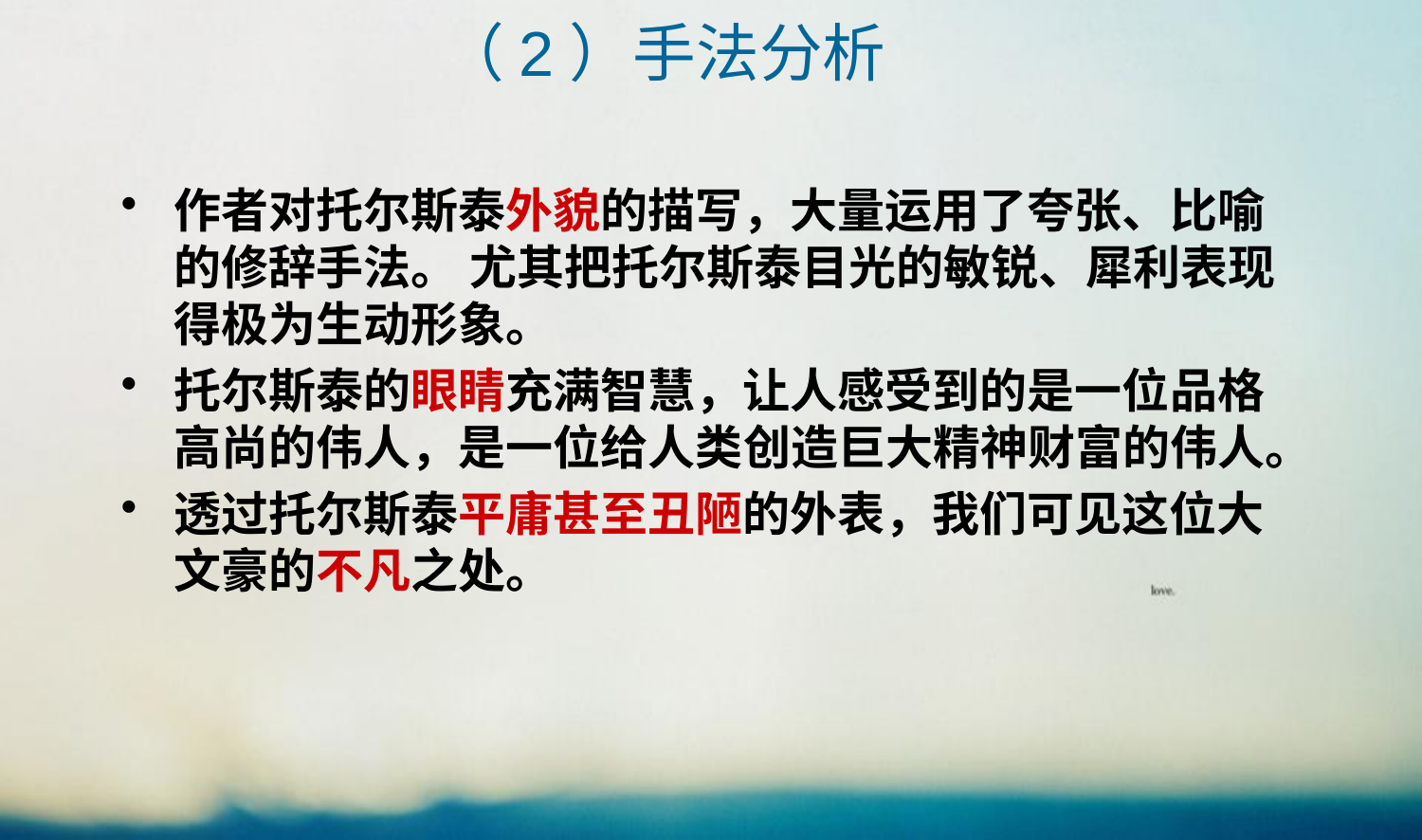

# （2）手法分析
作者对托尔斯泰外貌的描写，大量运用了夸张、比喻的修辞手法。 尤其把托尔斯泰目光的敏锐、犀利表现得极为生动形象。
托尔斯泰的眼睛充满智慧，让人感受到的是一位品格高尚的伟人，是一位给人类创造巨大精神财富的伟人。
透过托尔斯泰平庸甚至丑陋的外表，我们可见这位大文豪的不凡之处。